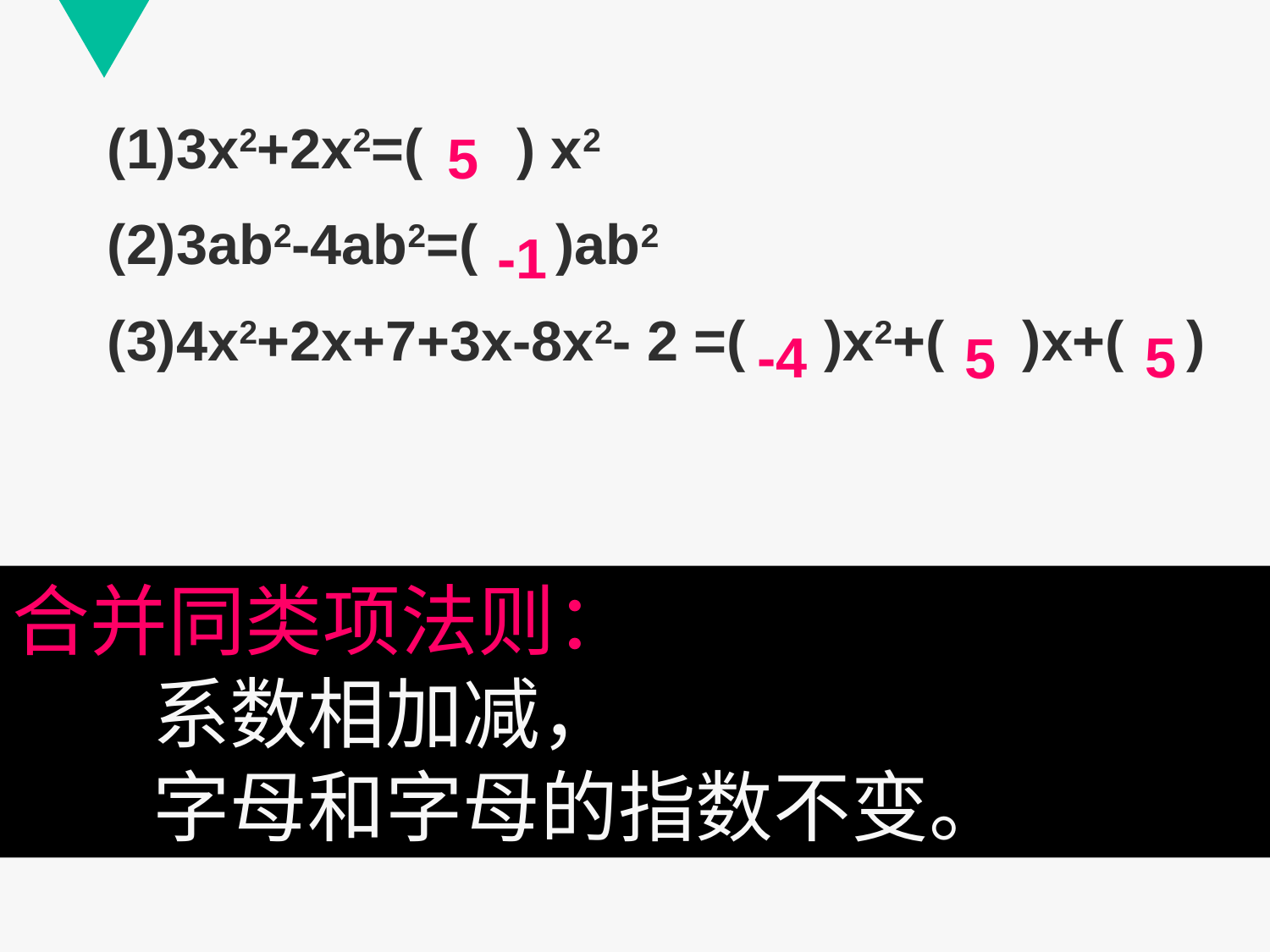

#
(1)3x2+2x2=(      ) x2
(2)3ab2-4ab2=(     )ab2
(3)4x2+2x+7+3x-8x2- 2 =(     )x2+(     )x+(    )

5

-1
-4
5
5
合并同类项法则：
       系数相加减，
       字母和字母的指数不变。